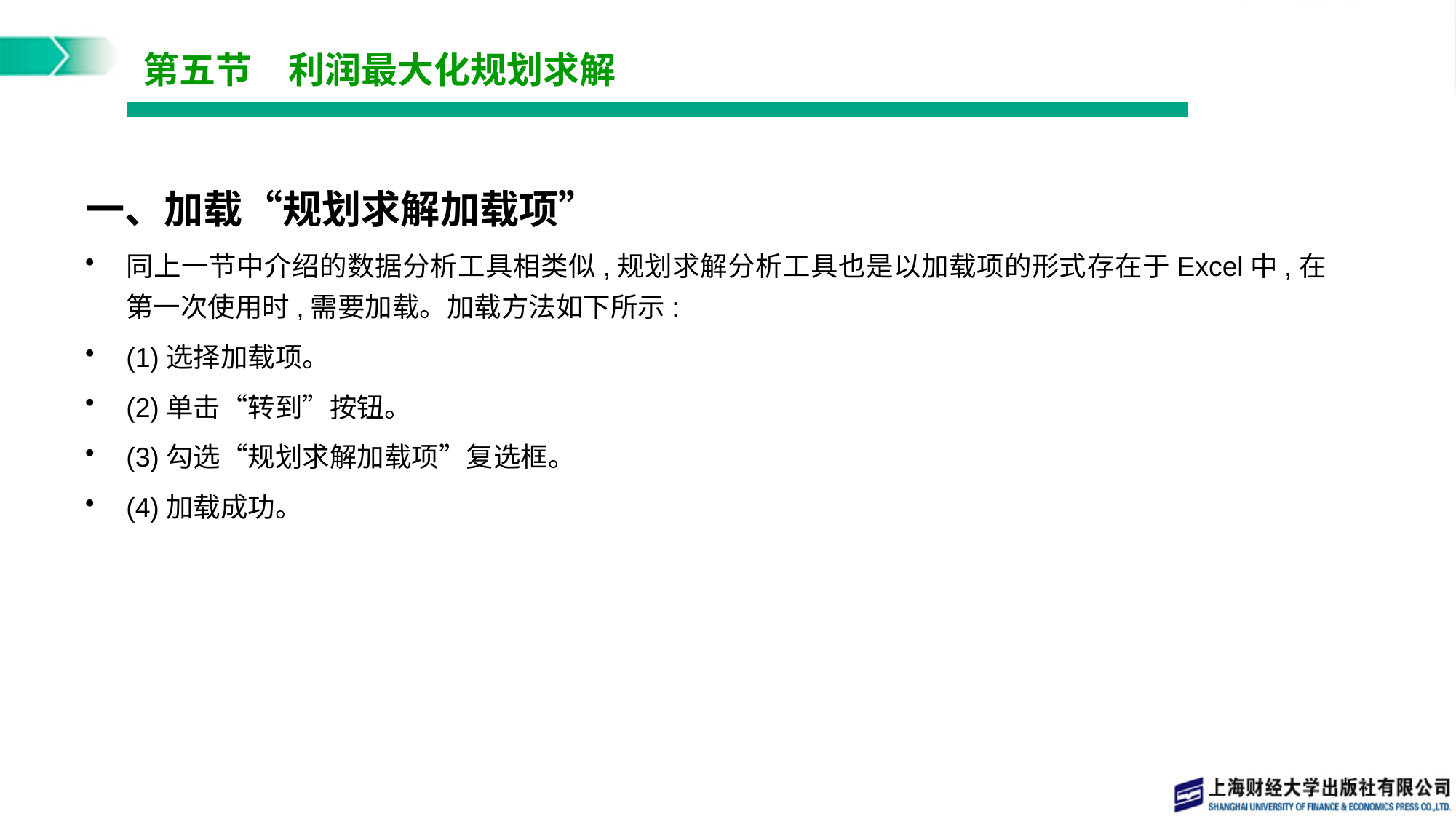

# 第五节　利润最大化规划求解
一、加载“规划求解加载项”
同上一节中介绍的数据分析工具相类似,规划求解分析工具也是以加载项的形式存在于Excel中,在第一次使用时,需要加载。加载方法如下所示:
(1)选择加载项。
(2)单击“转到”按钮。
(3)勾选“规划求解加载项”复选框。
(4)加载成功。